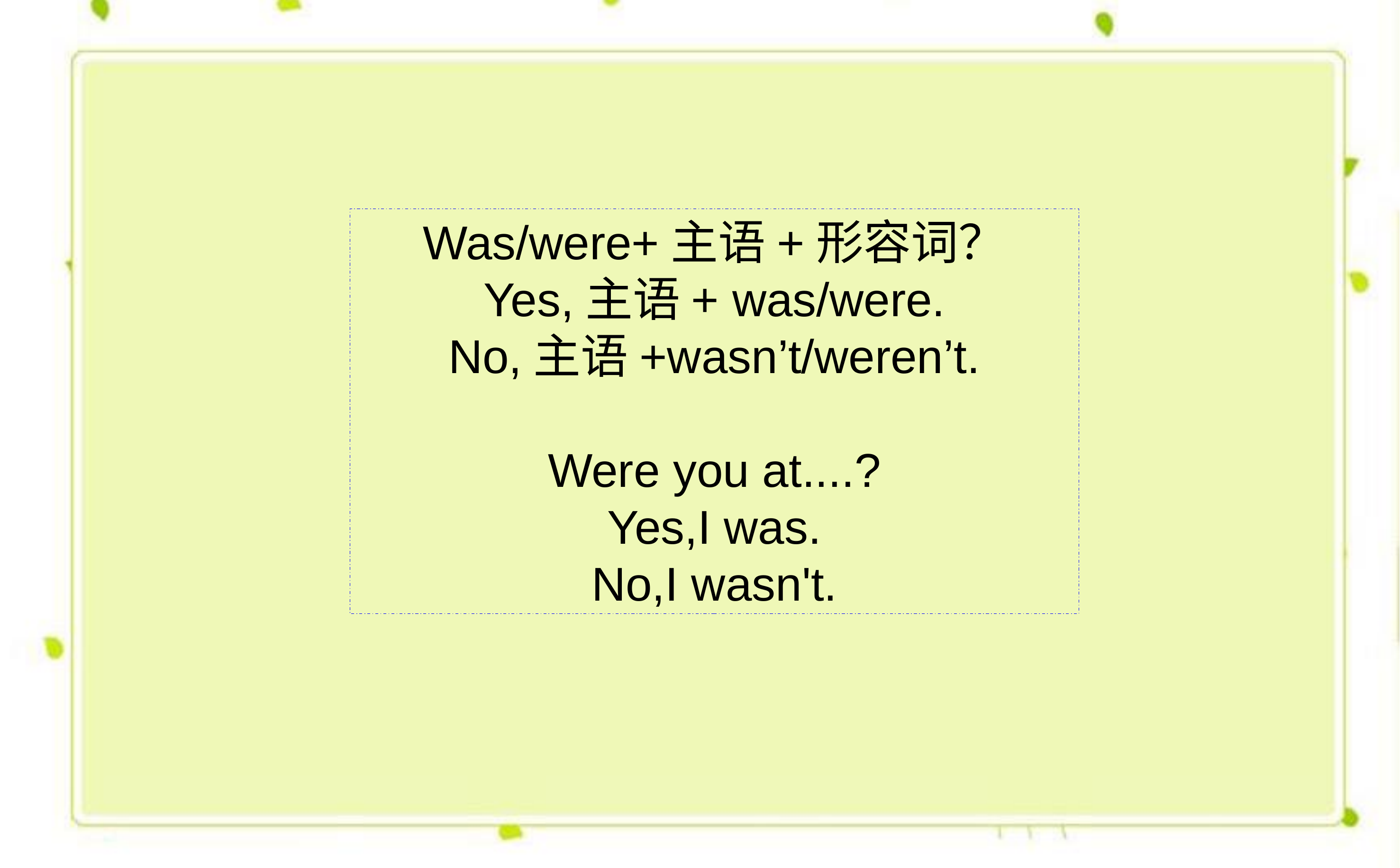

Was/were+主语+形容词？
Yes,主语+ was/were.
No,主语+wasn’t/weren’t.

Were you at....?
Yes,I was.
No,I wasn't.